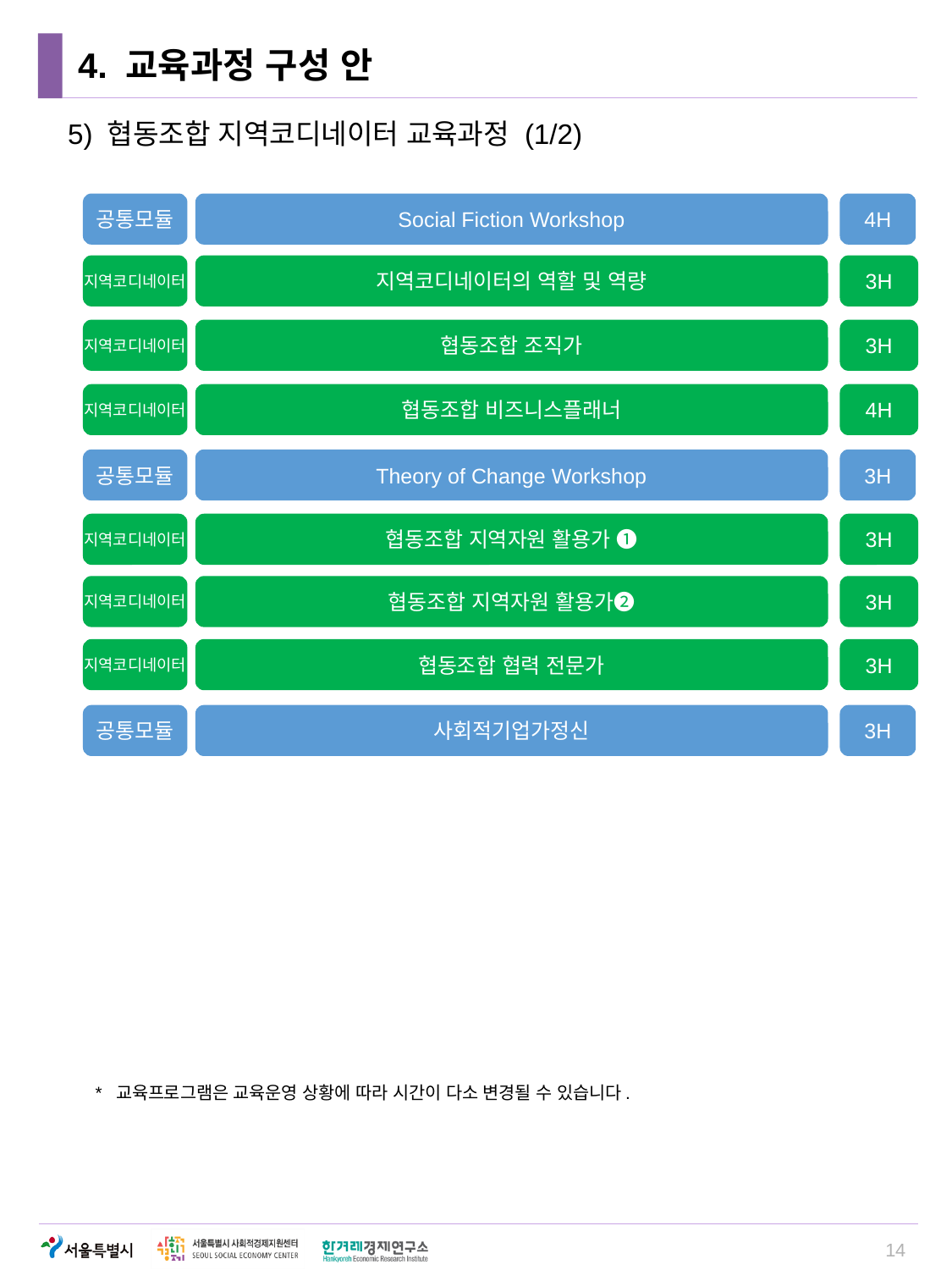

# 4. 교육과정 구성 안
5) 협동조합 지역코디네이터 교육과정 (1/2)
공통모듈
Social Fiction Workshop
4H
지역코디네이터
지역코디네이터의 역할 및 역량
3H
지역코디네이터
협동조합 조직가
3H
지역코디네이터
협동조합 비즈니스플래너
4H
공통모듈
Theory of Change Workshop
3H
지역코디네이터
협동조합 지역자원 활용가 ➊
3H
지역코디네이터
협동조합 지역자원 활용가➋
3H
지역코디네이터
협동조합 협력 전문가
3H
공통모듈
사회적기업가정신
3H
*  교육프로그램은 교육운영 상황에 따라 시간이 다소 변경될 수 있습니다.
14